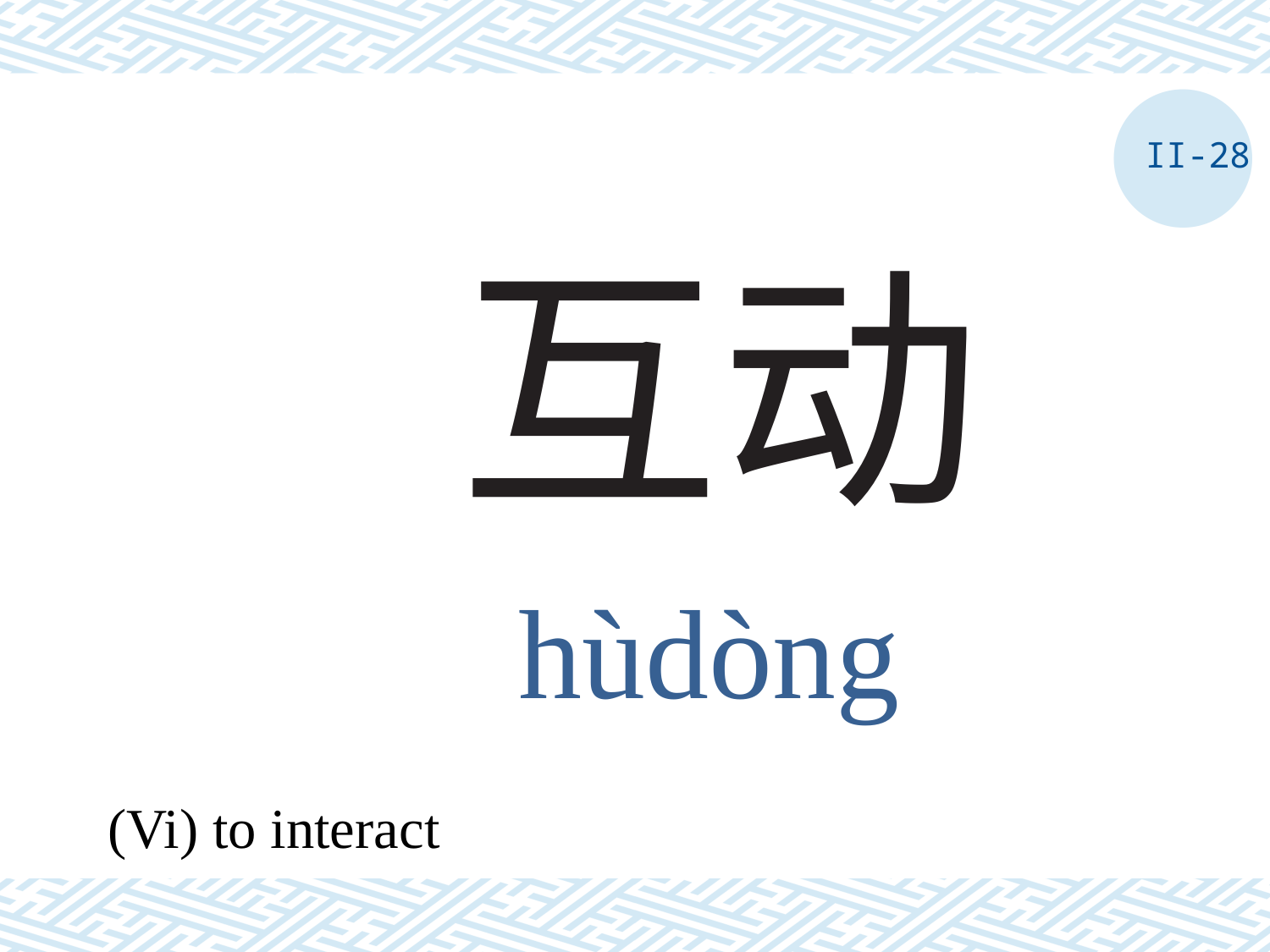

II-28

# 互动
hùdòng
(Vi) to interact